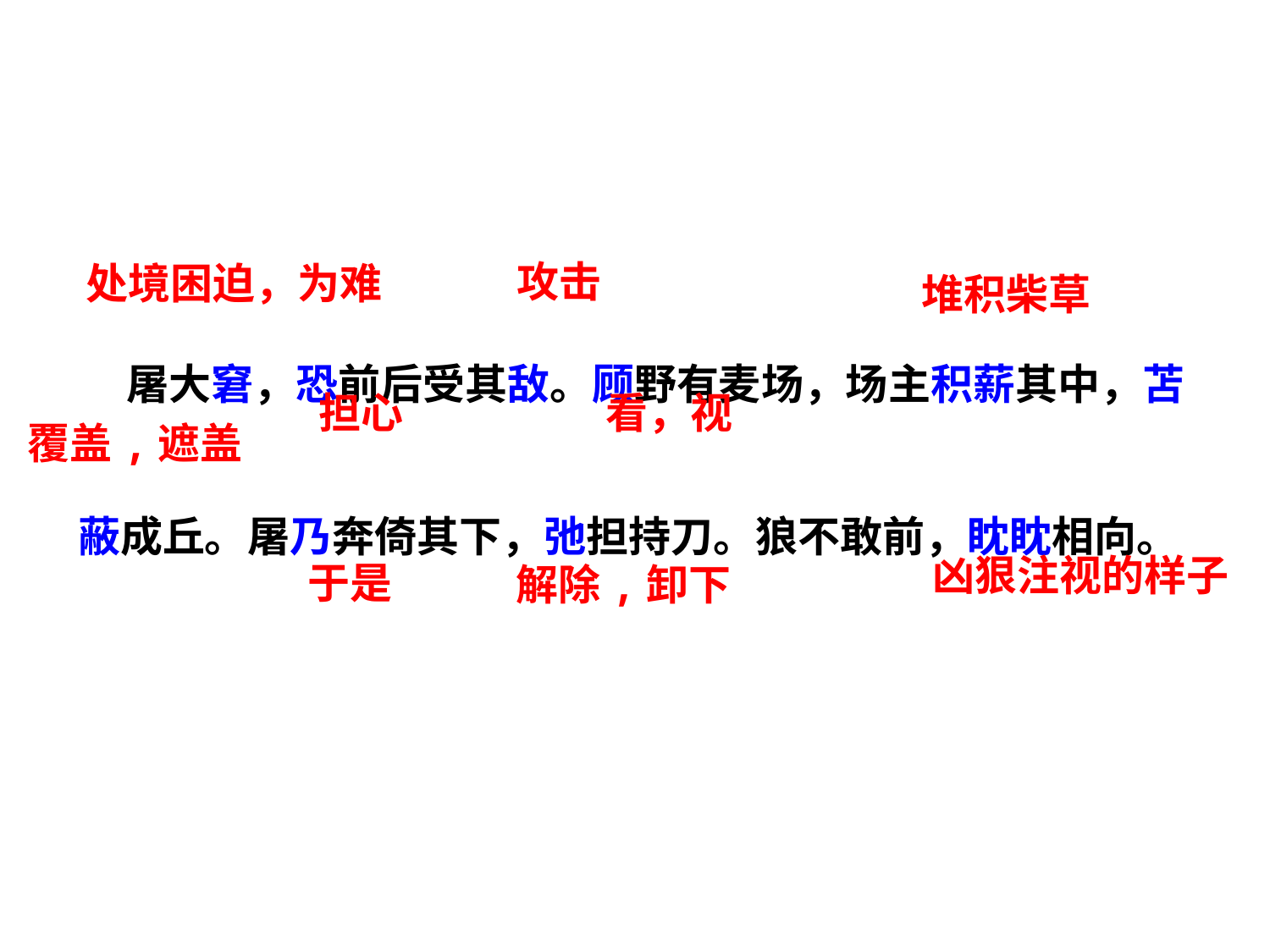

攻击
    屠大窘，恐前后受其敌。顾野有麦场，场主积薪其中，苫蔽成丘。屠乃奔倚其下，弛担持刀。狼不敢前，眈眈相向。
处境困迫，为难
堆积柴草
担心
看，视
覆盖,遮盖
凶狠注视的样子
于是
解除,卸下